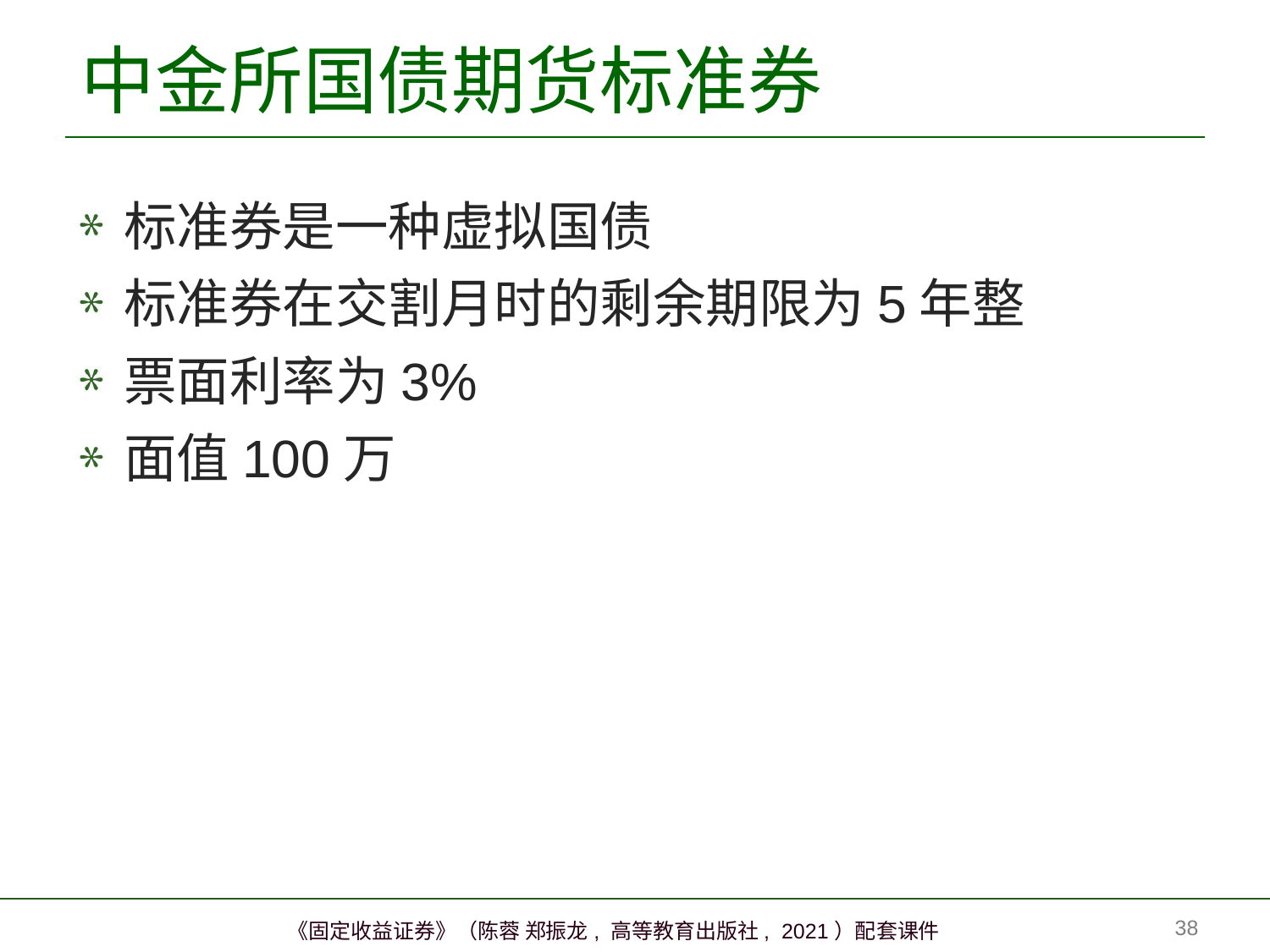

# 中金所国债期货标准券
标准券是一种虚拟国债
标准券在交割月时的剩余期限为5年整
票面利率为3%
面值100万
38